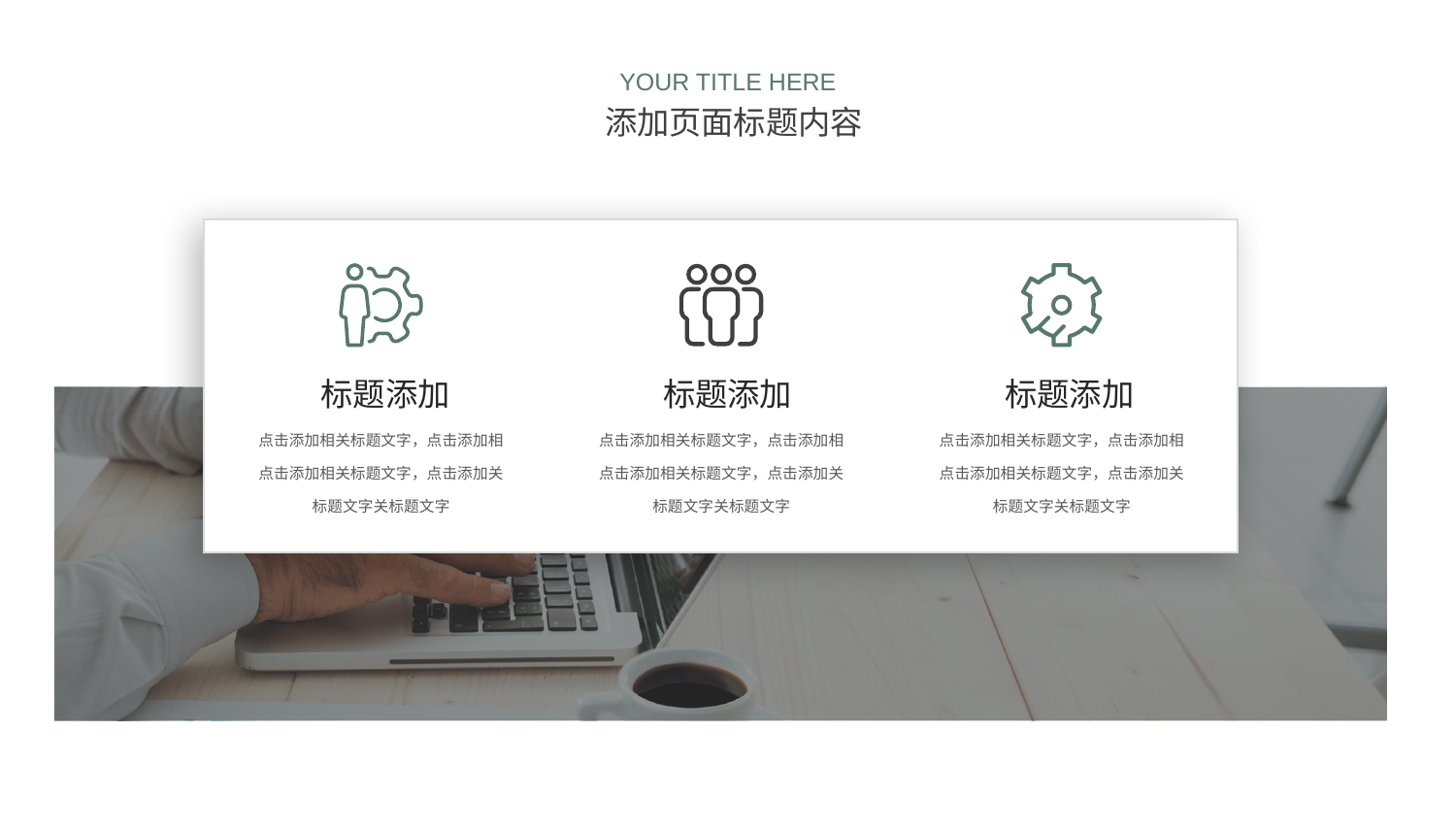

YOUR TITLE HERE
添加页面标题内容

标题添加
点击添加相关标题文字，点击添加相点击添加相关标题文字，点击添加关标题文字关标题文字
标题添加
点击添加相关标题文字，点击添加相点击添加相关标题文字，点击添加关标题文字关标题文字
标题添加
点击添加相关标题文字，点击添加相点击添加相关标题文字，点击添加关标题文字关标题文字